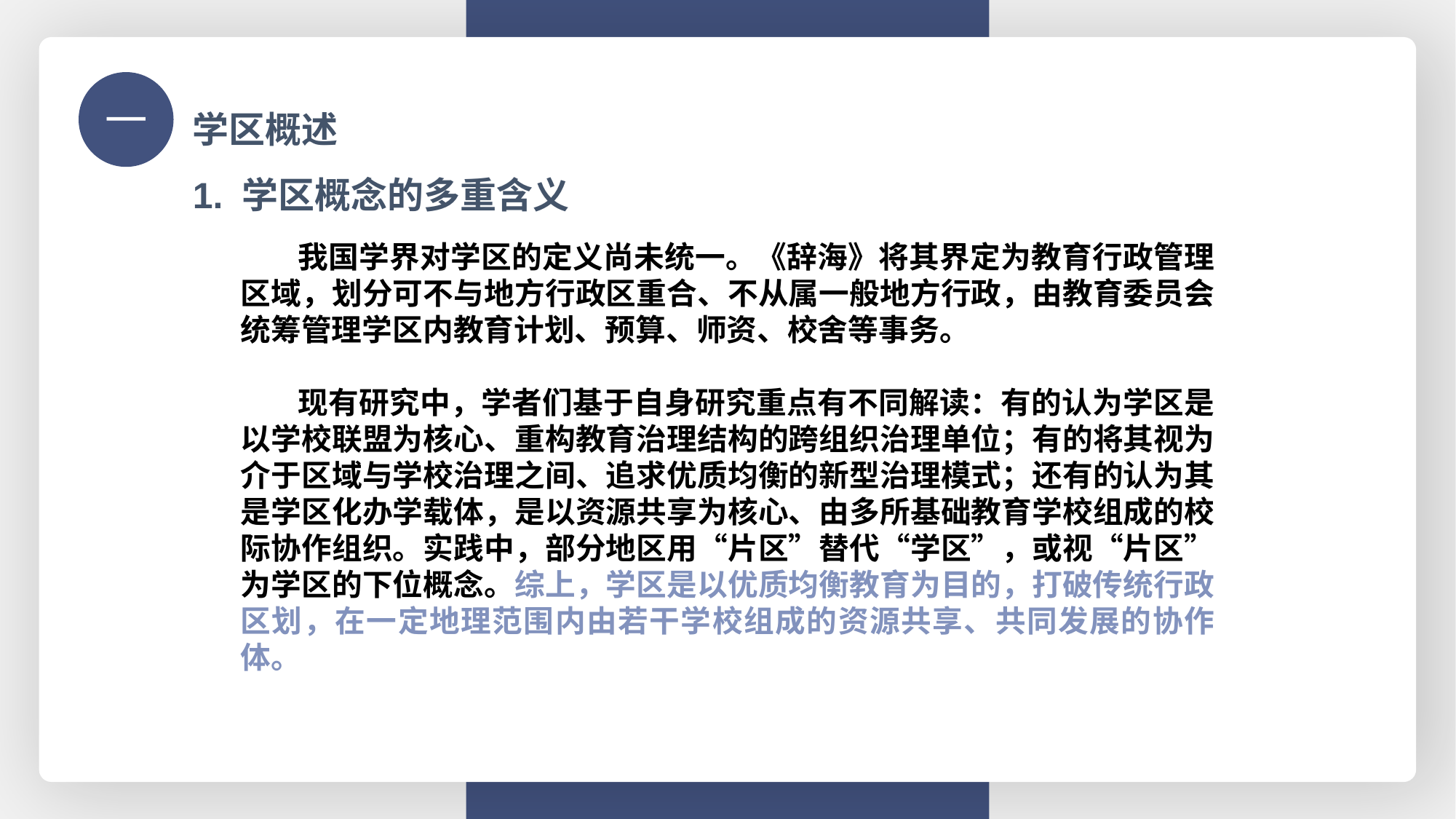

学区概述
一
1. 学区概念的多重含义
       我国学界对学区的定义尚未统一。《辞海》将其界定为教育行政管理区域，划分可不与地方行政区重合、不从属一般地方行政，由教育委员会统筹管理学区内教育计划、预算、师资、校舍等事务。

       现有研究中，学者们基于自身研究重点有不同解读：有的认为学区是以学校联盟为核心、重构教育治理结构的跨组织治理单位；有的将其视为介于区域与学校治理之间、追求优质均衡的新型治理模式；还有的认为其是学区化办学载体，是以资源共享为核心、由多所基础教育学校组成的校际协作组织。实践中，部分地区用“片区”替代“学区”，或视“片区”为学区的下位概念。综上，学区是以优质均衡教育为目的，打破传统行政区划，在一定地理范围内由若干学校组成的资源共享、共同发展的协作体。